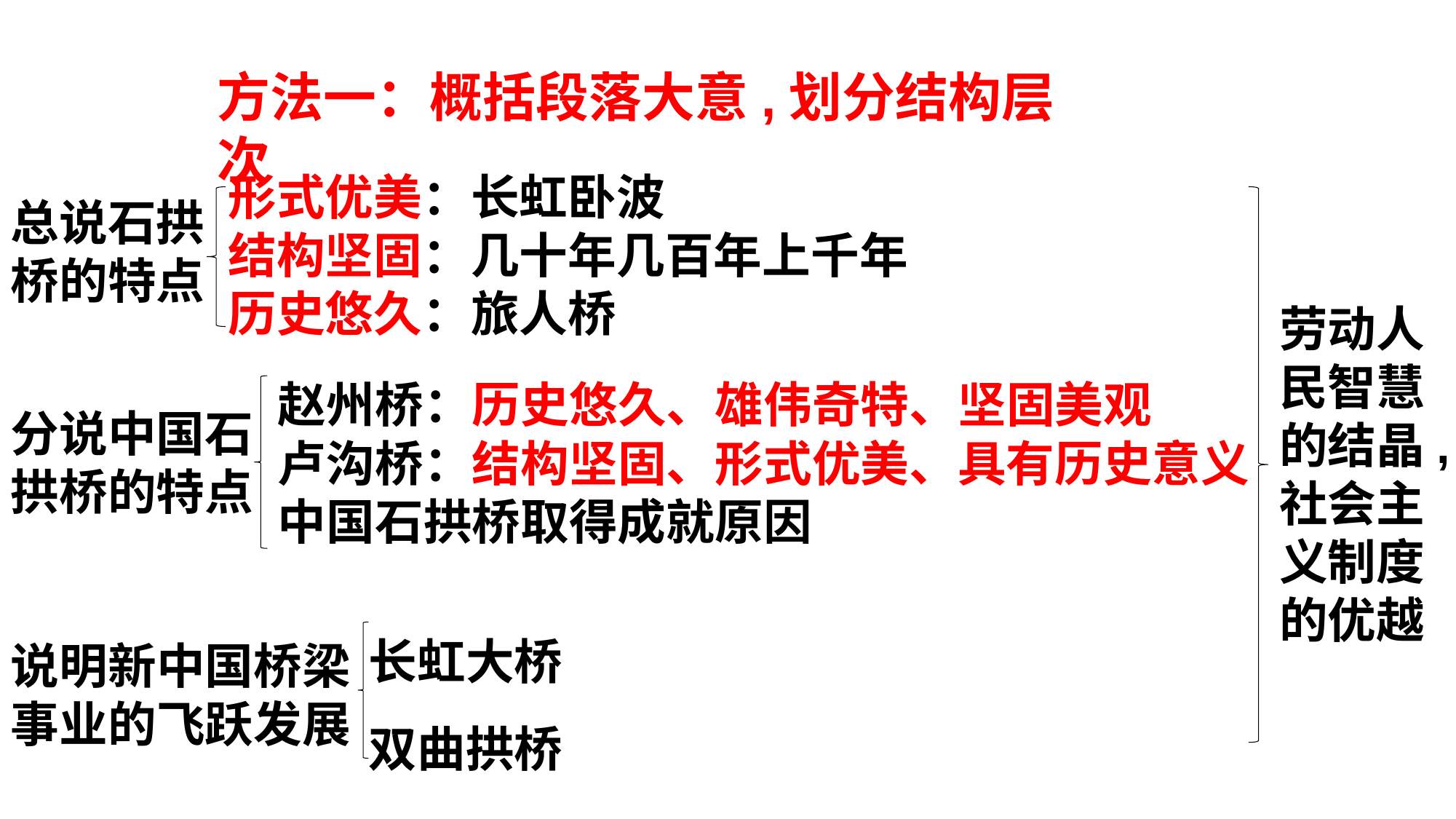

方法一：概括段落大意,划分结构层次
形式优美：长虹卧波
结构坚固：几十年几百年上千年
历史悠久：旅人桥
总说石拱桥的特点

劳动人民智慧的结晶,
社会主义制度的优越
赵州桥：历史悠久、雄伟奇特、坚固美观

分说中国石拱桥的特点
卢沟桥：结构坚固、形式优美、具有历史意义
中国石拱桥取得成就原因
长虹大桥
双曲拱桥

说明新中国桥梁事业的飞跃发展